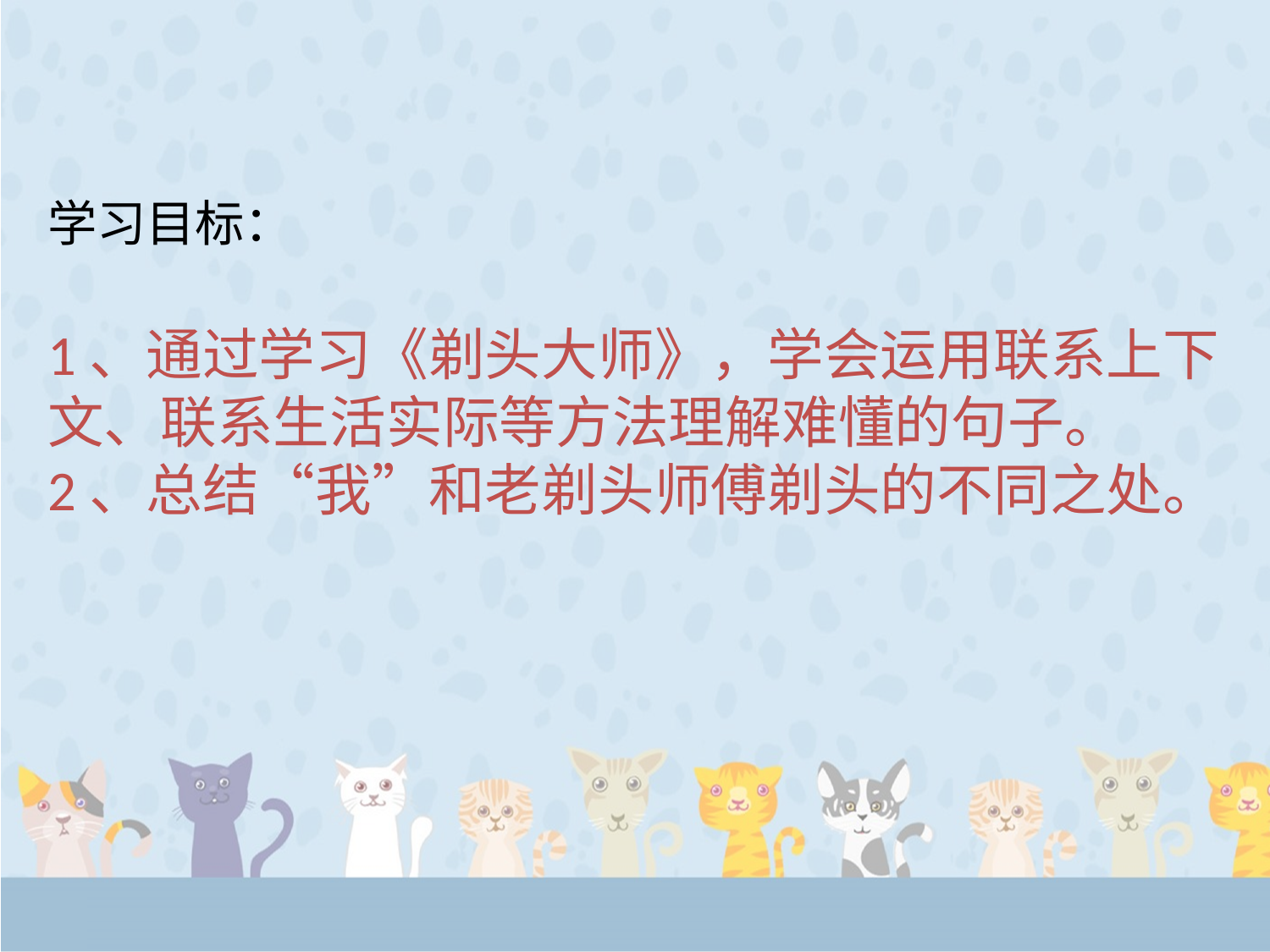

学习目标：

1、通过学习《剃头大师》，学会运用联系上下文、联系生活实际等方法理解难懂的句子。
2、总结“我”和老剃头师傅剃头的不同之处。